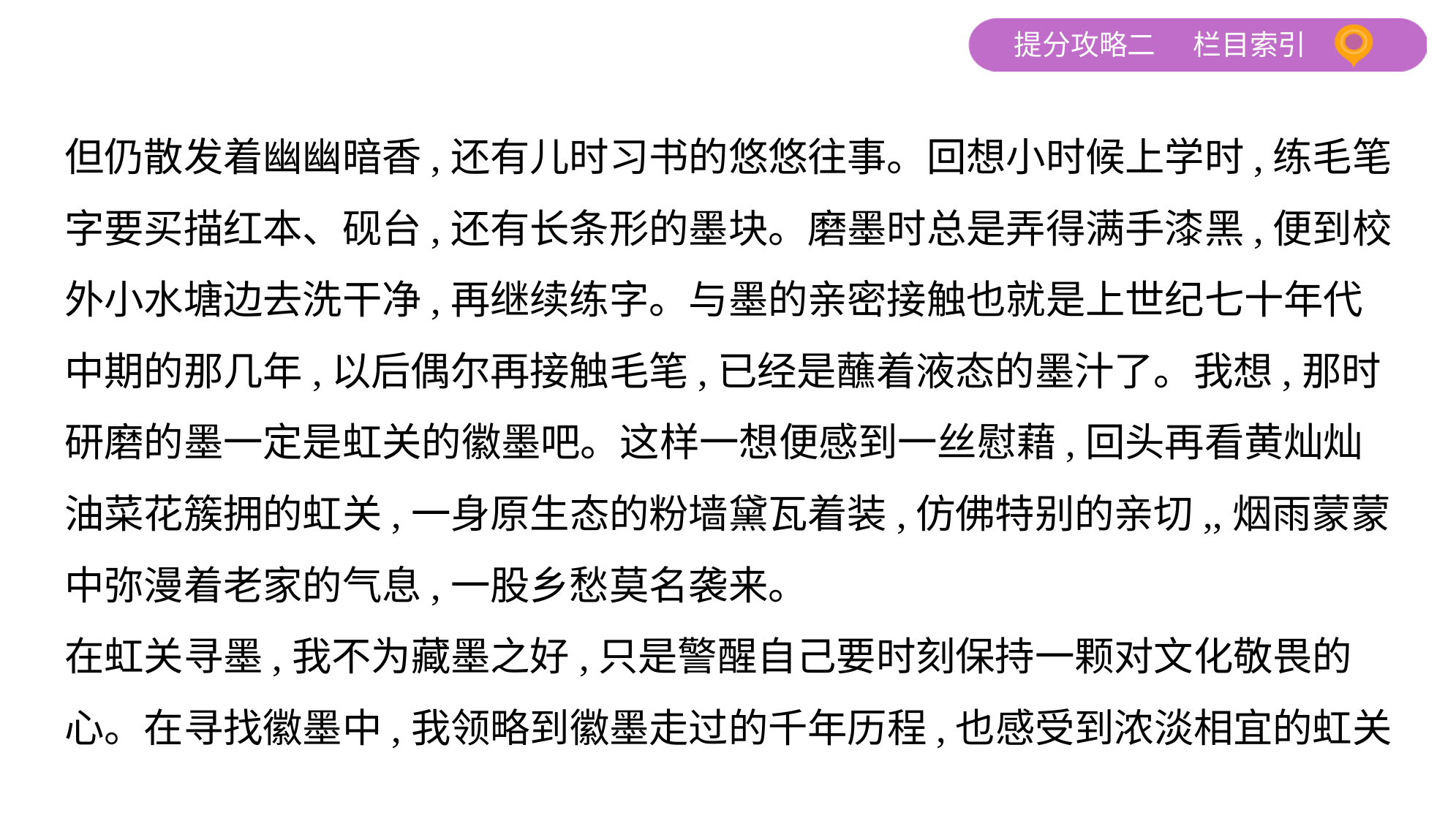

但仍散发着幽幽暗香,还有儿时习书的悠悠往事。回想小时候上学时,练毛笔
字要买描红本、砚台,还有长条形的墨块。磨墨时总是弄得满手漆黑,便到校
外小水塘边去洗干净,再继续练字。与墨的亲密接触也就是上世纪七十年代
中期的那几年,以后偶尔再接触毛笔,已经是蘸着液态的墨汁了。我想,那时
研磨的墨一定是虹关的徽墨吧。这样一想便感到一丝慰藉,回头再看黄灿灿
油菜花簇拥的虹关,一身原生态的粉墙黛瓦着装,仿佛特别的亲切,,烟雨蒙蒙
中弥漫着老家的气息,一股乡愁莫名袭来。
在虹关寻墨,我不为藏墨之好,只是警醒自己要时刻保持一颗对文化敬畏的
心。在寻找徽墨中,我领略到徽墨走过的千年历程,也感受到浓淡相宜的虹关